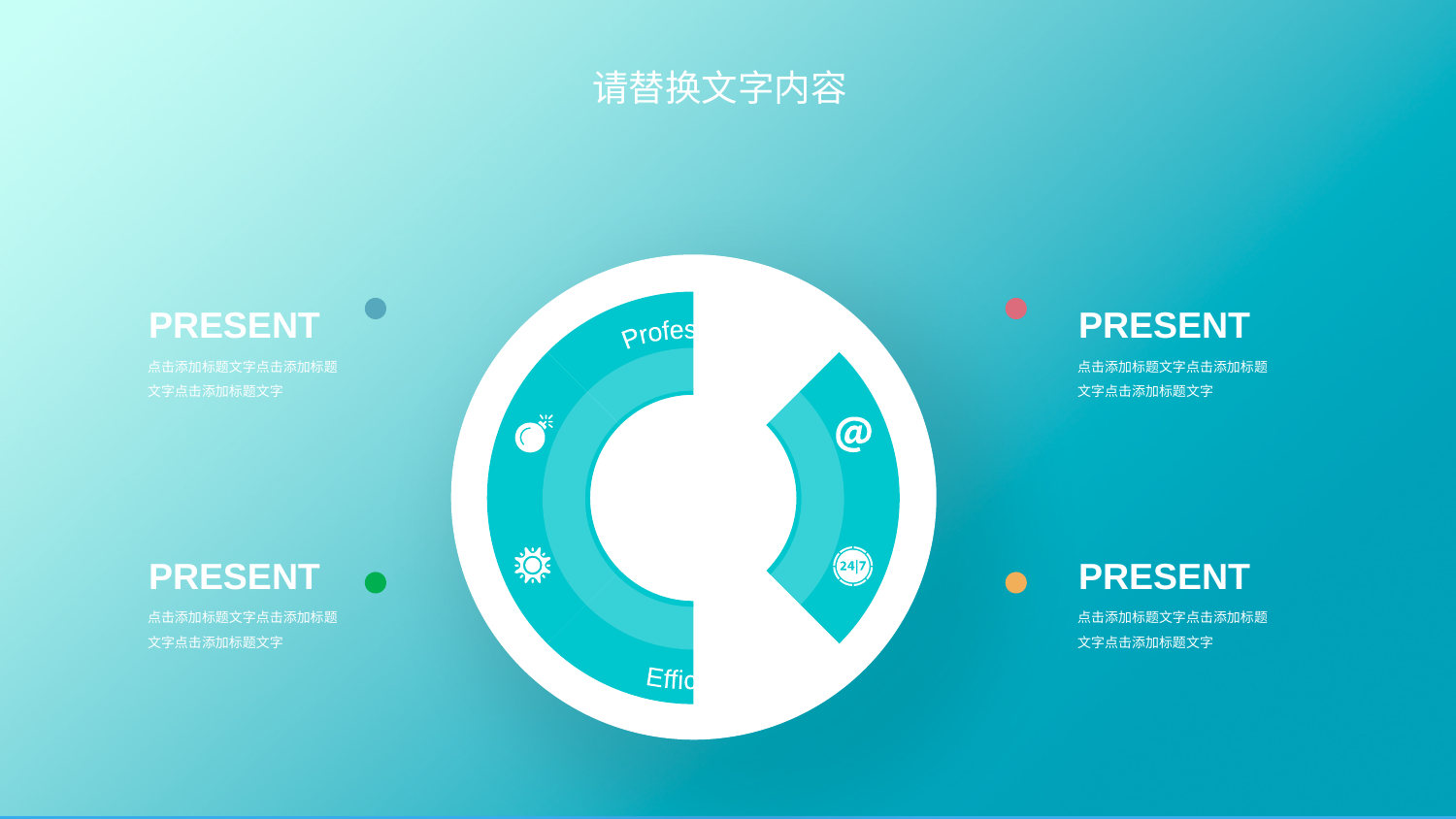

请替换文字内容

### Chart

| Category | 销售额 |
|---|---|
| 第一季度 | 1.0 |
| 第二季度 | 1.0 |
| 第三季度 | 1.0 |
| 第四季度 | 1.0 |
PRESENT
点击添加标题文字点击添加标题文字点击添加标题文字
PRESENT
点击添加标题文字点击添加标题文字点击添加标题文字

Professional

PRESENT
点击添加标题文字点击添加标题文字点击添加标题文字
PRESENT
点击添加标题文字点击添加标题文字点击添加标题文字

Efficient